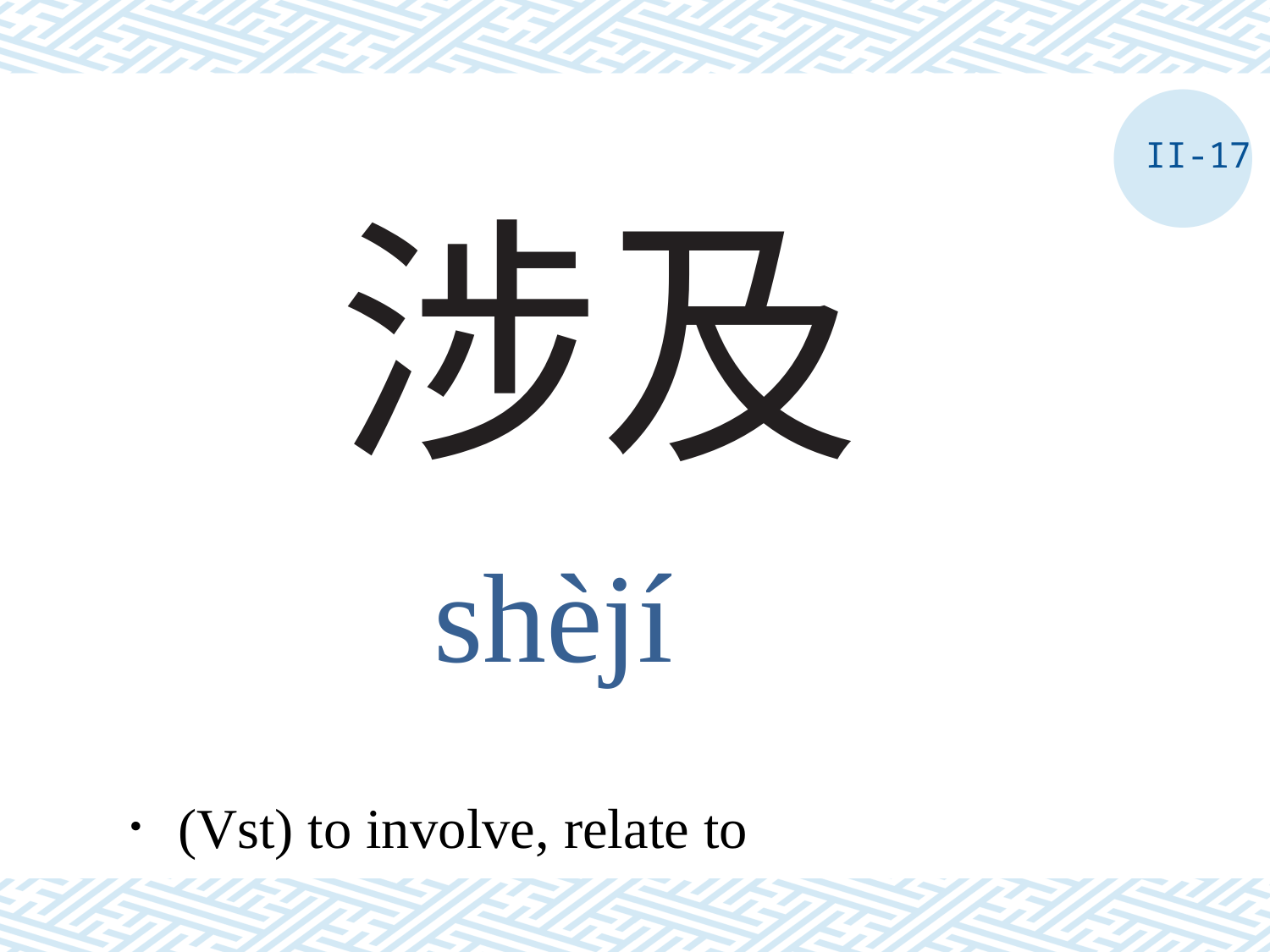

II-17

# 涉及
shèjí
．(Vst) to involve, relate to